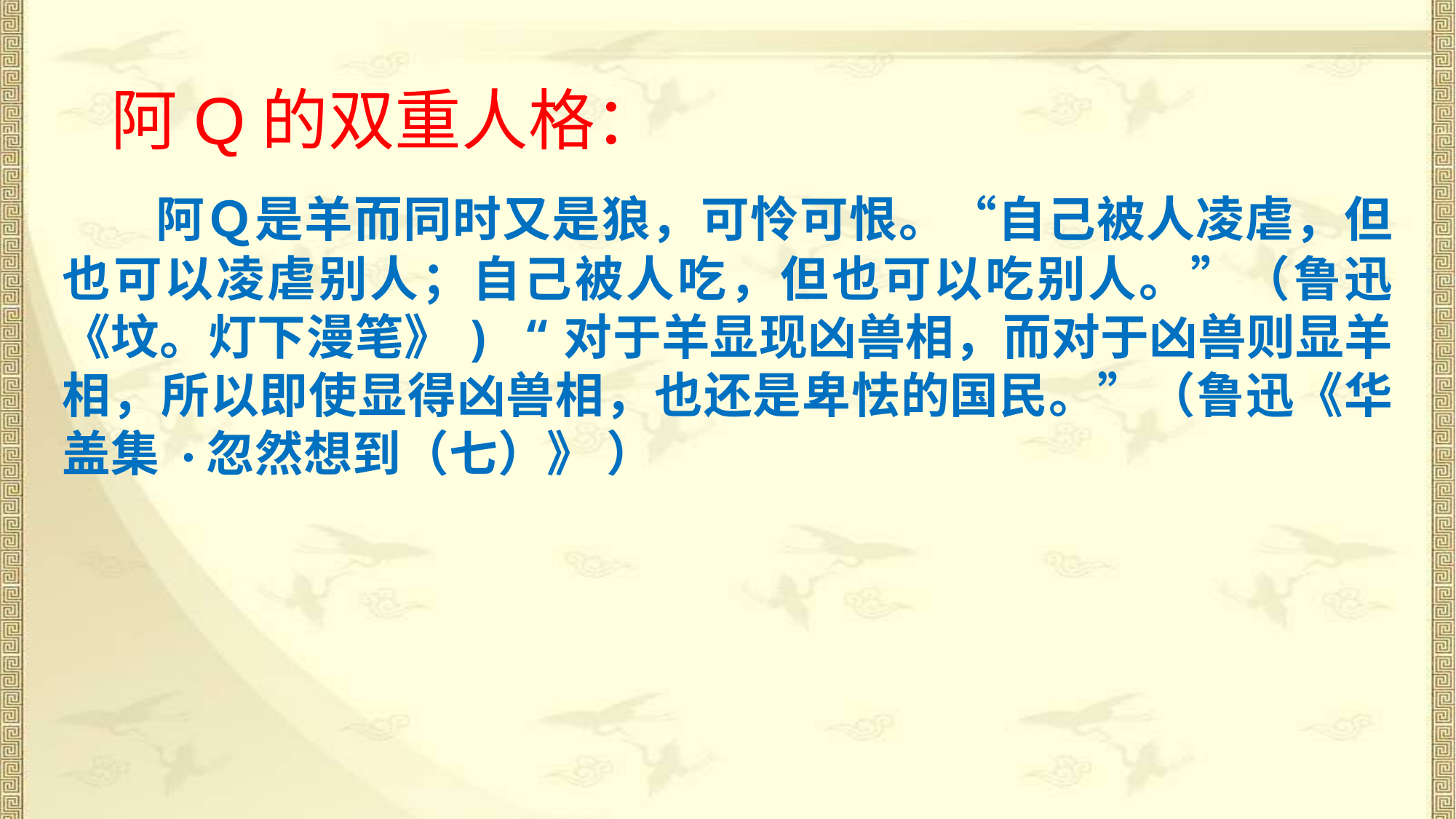

# 阿Q的双重人格：
      阿Ｑ是羊而同时又是狼，可怜可恨。“自己被人凌虐，但也可以凌虐别人；自己被人吃，但也可以吃别人。”（鲁迅《坟。灯下漫笔》) “对于羊显现凶兽相，而对于凶兽则显羊相，所以即使显得凶兽相，也还是卑怯的国民。”（鲁迅《华盖集 ·忽然想到（七）》 ）